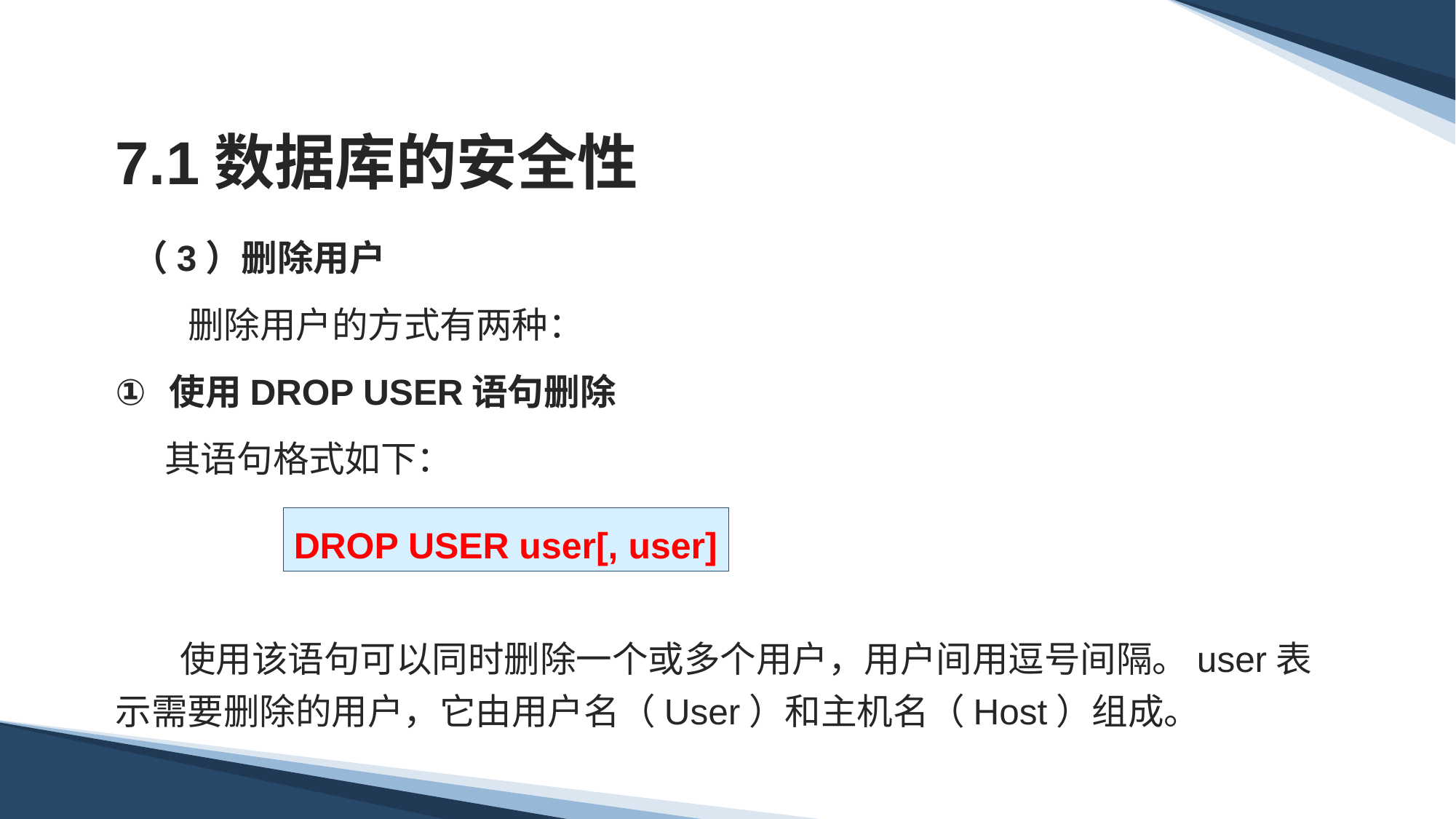

# 7.1数据库的安全性
 （3）删除用户
        删除用户的方式有两种：
使用DROP USER语句删除
     其语句格式如下：

       使用该语句可以同时删除一个或多个用户，用户间用逗号间隔。user表示需要删除的用户，它由用户名（User）和主机名（Host）组成。

DROP USER user[, user]